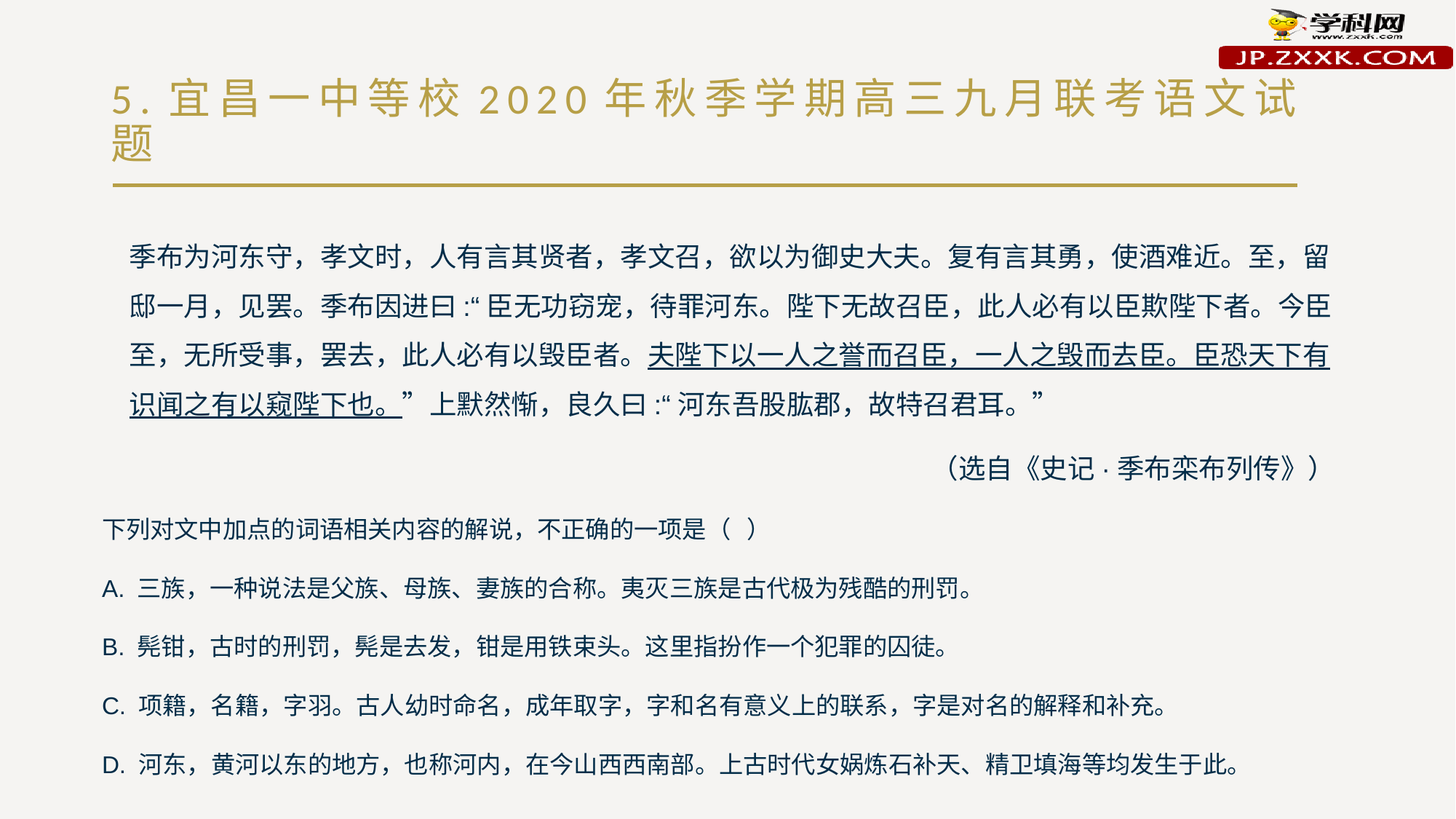

# 5.宜昌一中等校2020年秋季学期高三九月联考语文试题
季布为河东守，孝文时，人有言其贤者，孝文召，欲以为御史大夫。复有言其勇，使酒难近。至，留邸一月，见罢。季布因进曰:“臣无功窃宠，待罪河东。陛下无故召臣，此人必有以臣欺陛下者。今臣至，无所受事，罢去，此人必有以毁臣者。夫陛下以一人之誉而召臣，一人之毁而去臣。臣恐天下有识闻之有以窥陛下也。”上默然惭，良久曰:“河东吾股肱郡，故特召君耳。”
（选自《史记·季布栾布列传》）
下列对文中加点的词语相关内容的解说，不正确的一项是（   ）
A. 三族，一种说法是父族、母族、妻族的合称。夷灭三族是古代极为残酷的刑罚。
B. 髡钳，古时的刑罚，髡是去发，钳是用铁束头。这里指扮作一个犯罪的囚徒。
C. 项籍，名籍，字羽。古人幼时命名，成年取字，字和名有意义上的联系，字是对名的解释和补充。
D. 河东，黄河以东的地方，也称河内，在今山西西南部。上古时代女娲炼石补天、精卫填海等均发生于此。